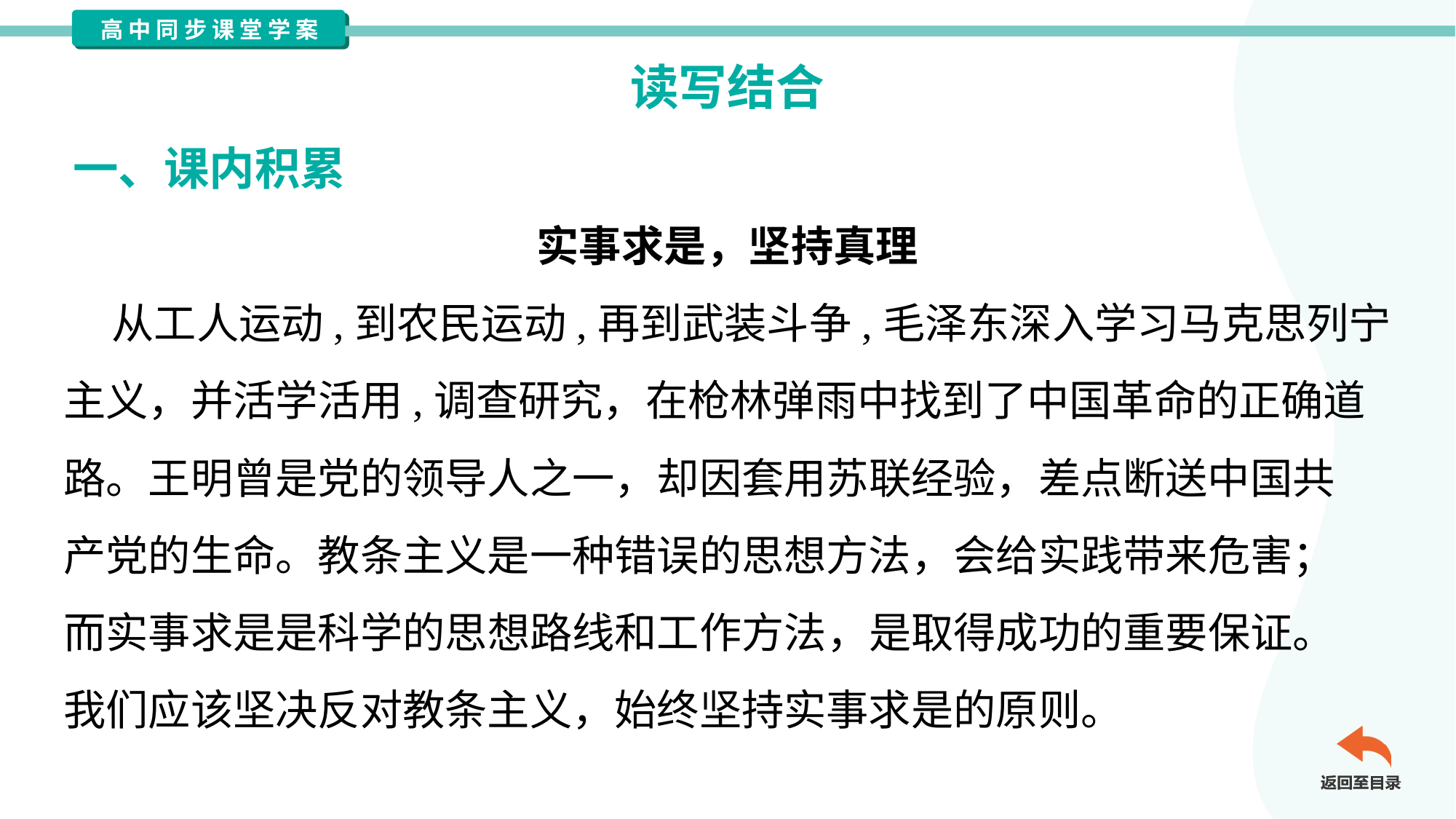

读写结合
一、课内积累
实事求是，坚持真理
    从工人运动,到农民运动,再到武装斗争,毛泽东深入学习马克思列宁
主义，并活学活用,调查研究，在枪林弹雨中找到了中国革命的正确道
路。王明曾是党的领导人之一，却因套用苏联经验，差点断送中国共
产党的生命。教条主义是一种错误的思想方法，会给实践带来危害；
而实事求是是科学的思想路线和工作方法，是取得成功的重要保证。
我们应该坚决反对教条主义，始终坚持实事求是的原则。